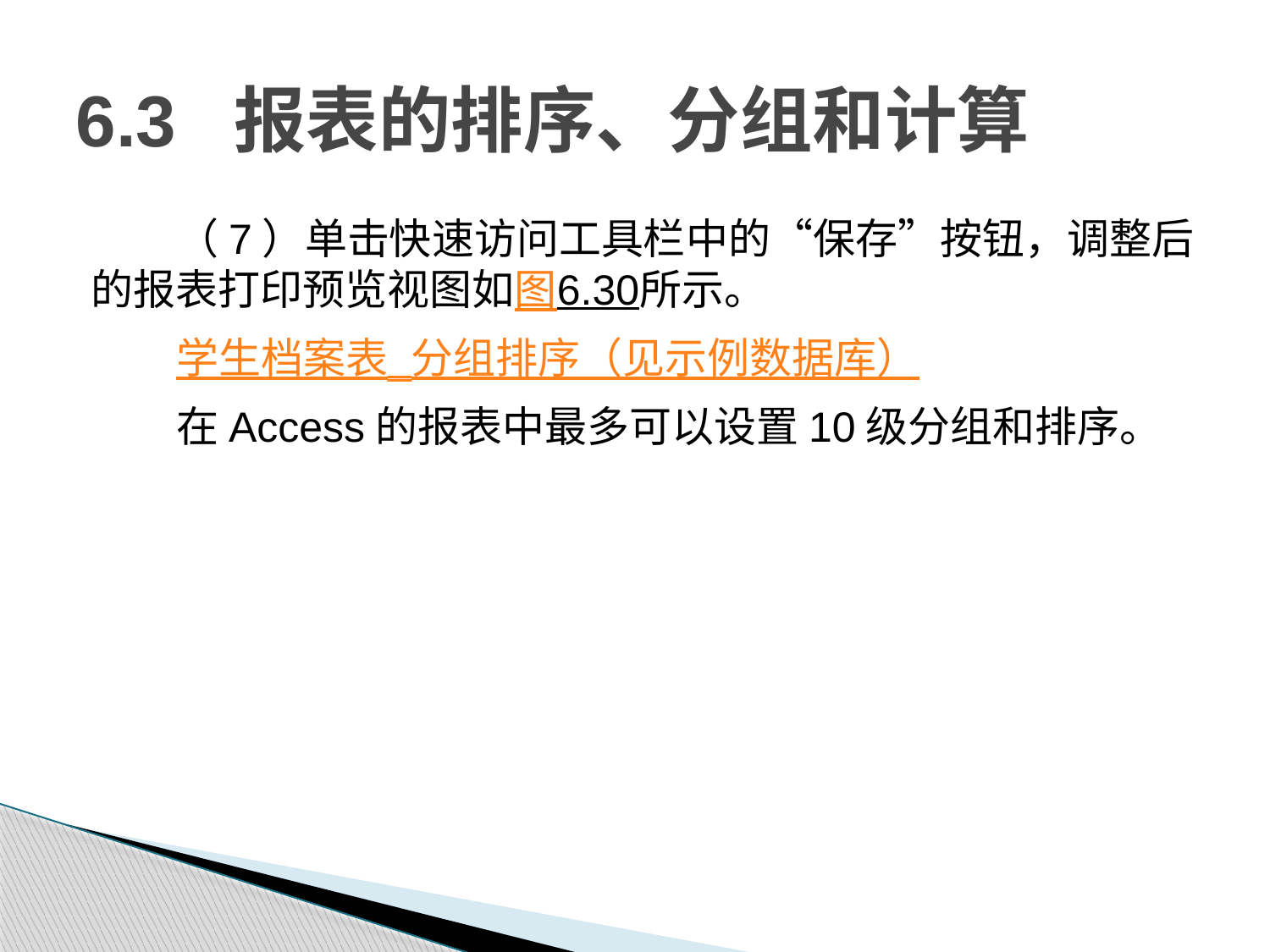

# 6.3  报表的排序、分组和计算
（7）单击快速访问工具栏中的“保存”按钮，调整后的报表打印预览视图如图6.30所示。
学生档案表_分组排序（见示例数据库）
在Access的报表中最多可以设置10级分组和排序。